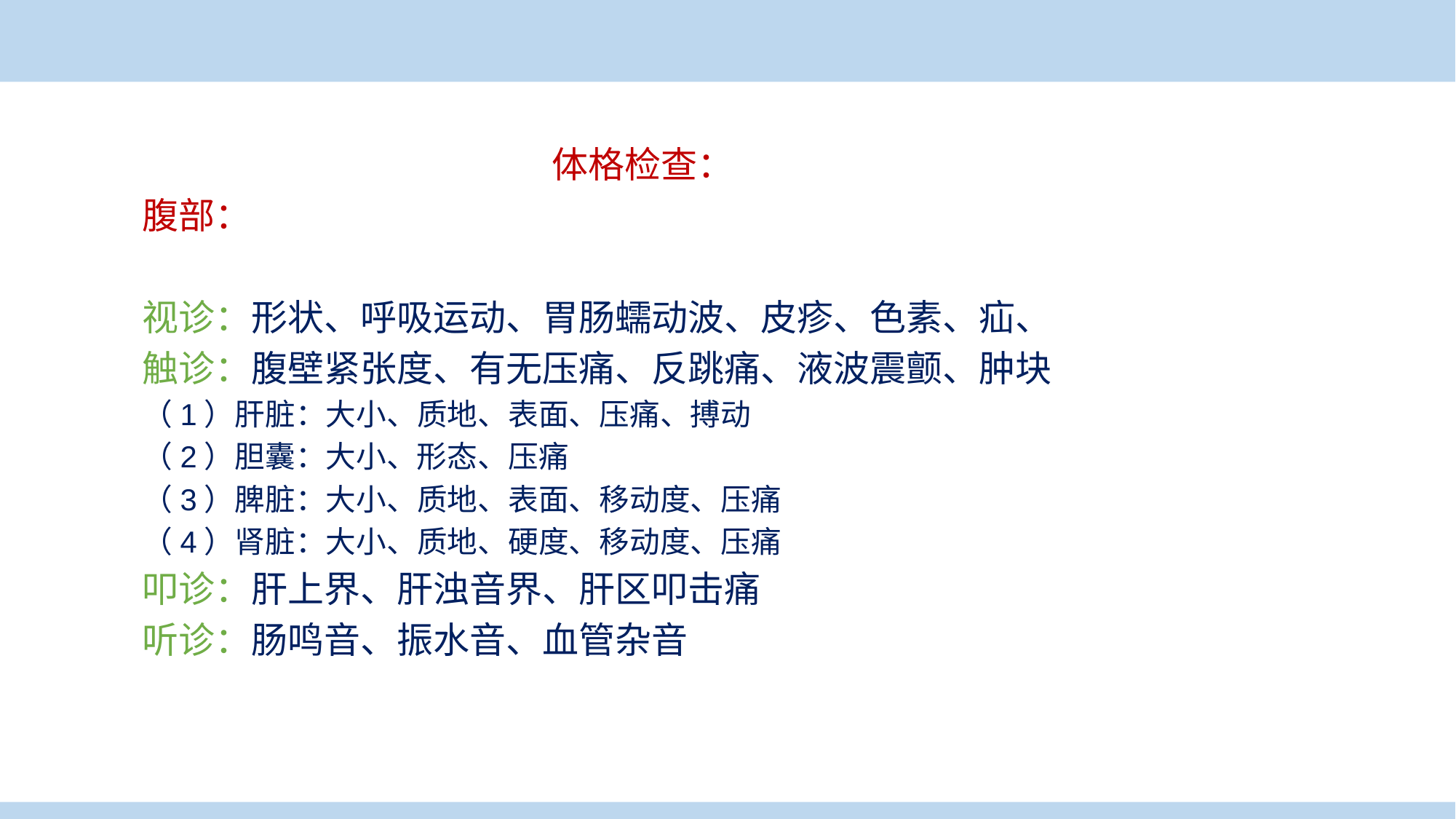

案例导入
体格检查：
腹部：

视诊：形状、呼吸运动、胃肠蠕动波、皮疹、色素、疝、
触诊：腹壁紧张度、有无压痛、反跳痛、液波震颤、肿块
（1）肝脏：大小、质地、表面、压痛、搏动
（2）胆囊：大小、形态、压痛
（3）脾脏：大小、质地、表面、移动度、压痛
（4）肾脏：大小、质地、硬度、移动度、压痛
叩诊：肝上界、肝浊音界、肝区叩击痛
听诊：肠鸣音、振水音、血管杂音